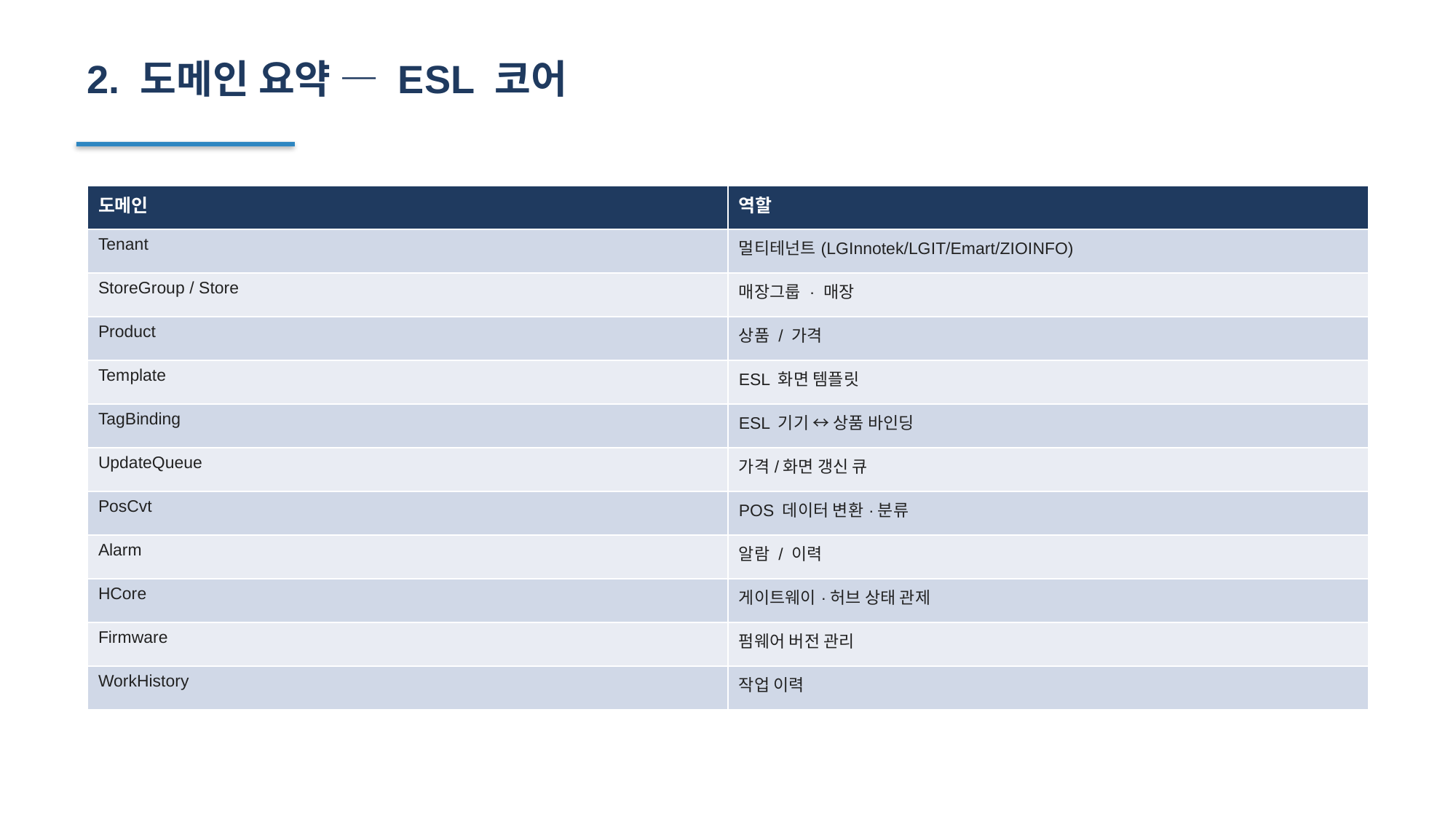

2. 도메인 요약 — ESL 코어

| 도메인 | 역할 |
| --- | --- |
| Tenant | 멀티테넌트(LGInnotek/LGIT/Emart/ZIOINFO) |
| StoreGroup / Store | 매장그룹 · 매장 |
| Product | 상품 / 가격 |
| Template | ESL 화면 템플릿 |
| TagBinding | ESL 기기 ↔ 상품 바인딩 |
| UpdateQueue | 가격/화면 갱신 큐 |
| PosCvt | POS 데이터 변환·분류 |
| Alarm | 알람 / 이력 |
| HCore | 게이트웨이·허브 상태 관제 |
| Firmware | 펌웨어 버전 관리 |
| WorkHistory | 작업 이력 |